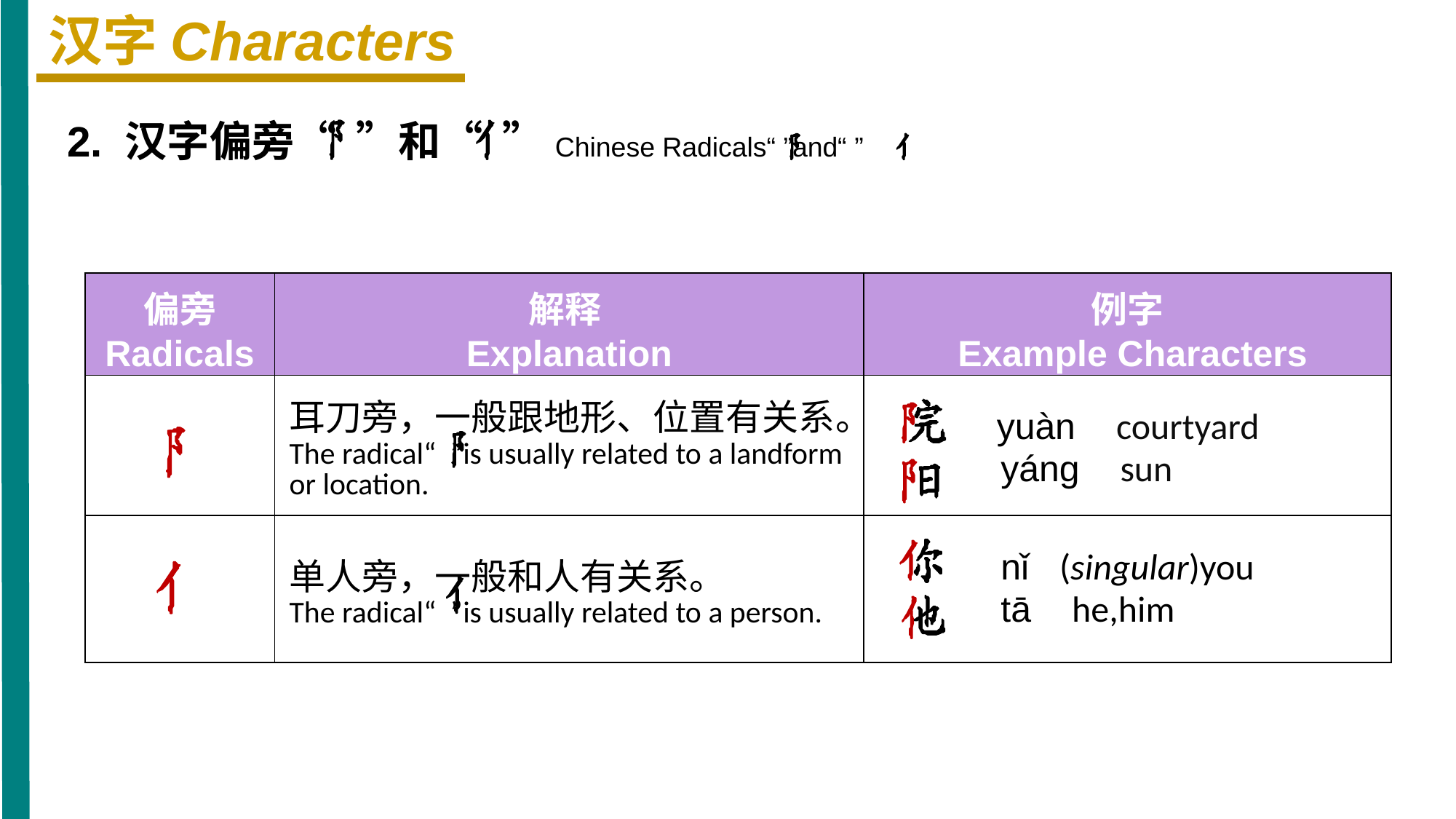

汉字Characters
2. 汉字偏旁“  ”和“  ”Chinese Radicals“ ”and“ ”

| 偏旁 Radicals | 解释 Explanation | 例字 Example Characters |
| --- | --- | --- |
|  | 耳刀旁，一般跟地形、位置有关系。 The radical“ ”is usually related to a landform or location. | yuàn courtyard yánɡ sun |
|  | 单人旁，一般和人有关系。 The radical“ ”is usually related to a person. | nǐ (singular)you tā he,him |